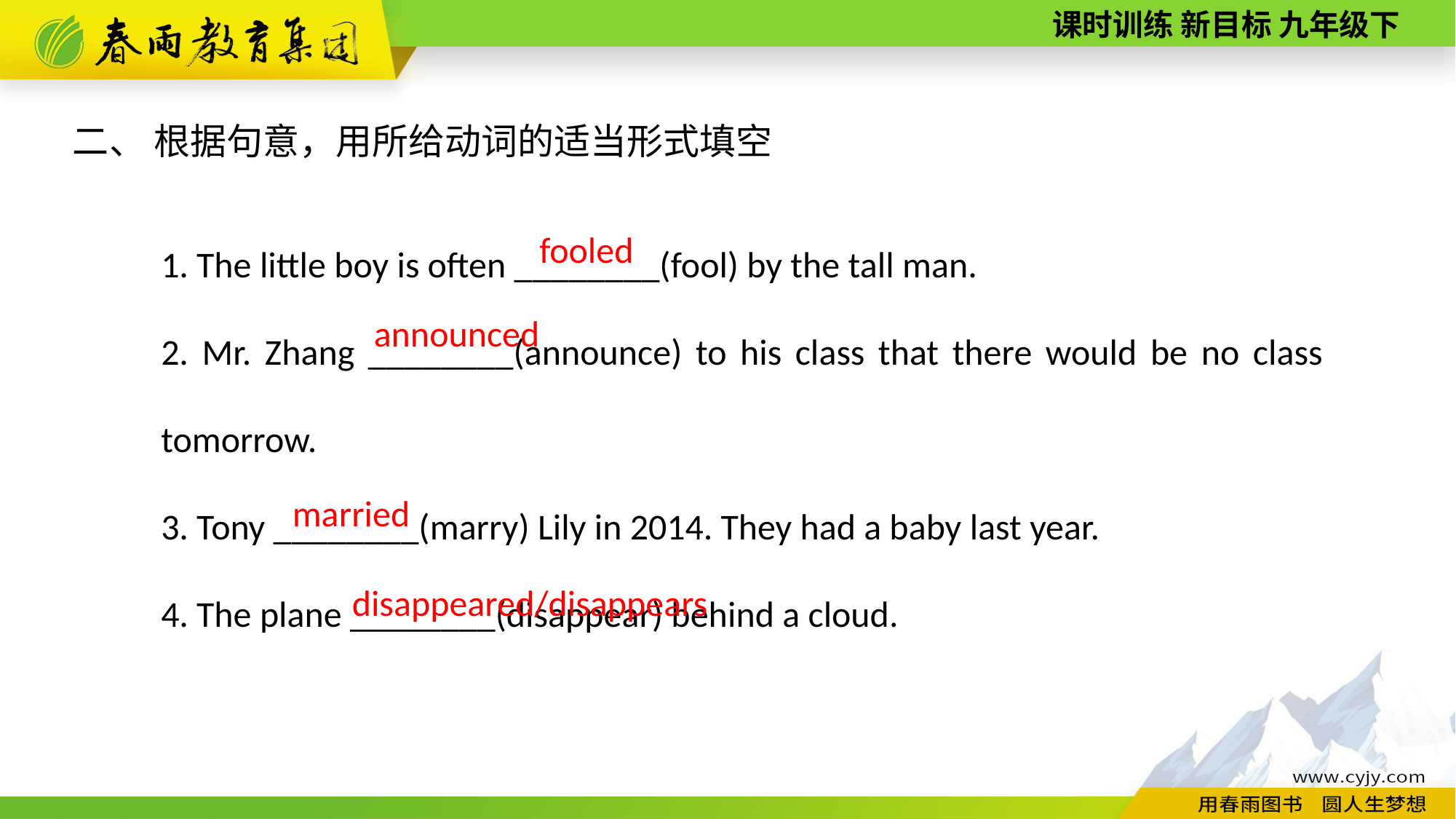

二、 根据句意，用所给动词的适当形式填空
1. The little boy is often ________(fool) by the tall man.
2. Mr. Zhang ________(announce) to his class that there would be no class tomorrow.
3. Tony ________(marry) Lily in 2014. They had a baby last year.
4. The plane ________(disappear) behind a cloud.
 fooled
announced
married
disappeared/disappears